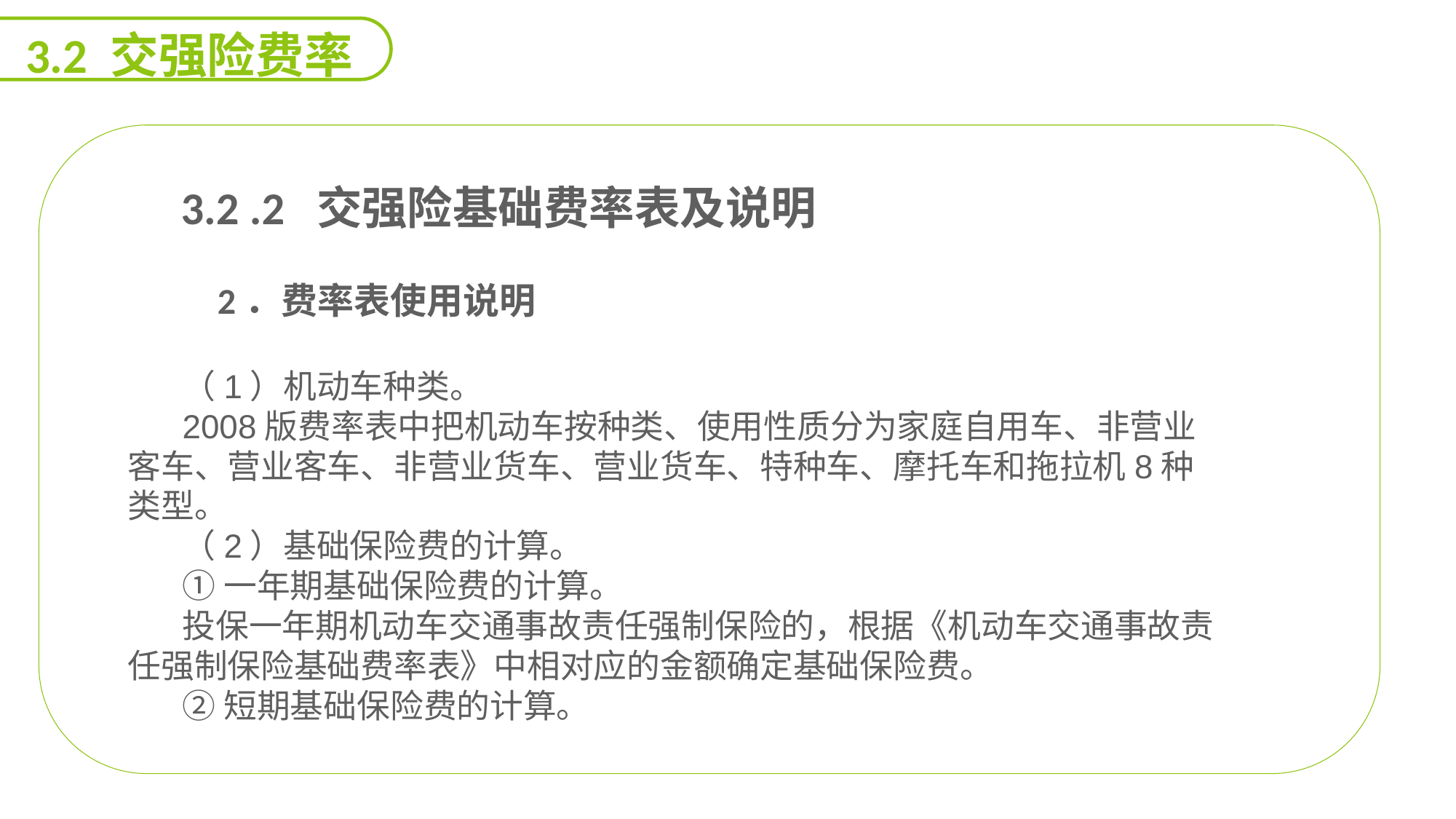

3.2 交强险费率

  3.2 .2  交强险基础费率表及说明

       2．费率表使用说明

（1）机动车种类。
2008版费率表中把机动车按种类、使用性质分为家庭自用车、非营业客车、营业客车、非营业货车、营业货车、特种车、摩托车和拖拉机8种类型。
（2）基础保险费的计算。
①一年期基础保险费的计算。
投保一年期机动车交通事故责任强制保险的，根据《机动车交通事故责任强制保险基础费率表》中相对应的金额确定基础保险费。
②短期基础保险费的计算。

能力
目标
延迟符